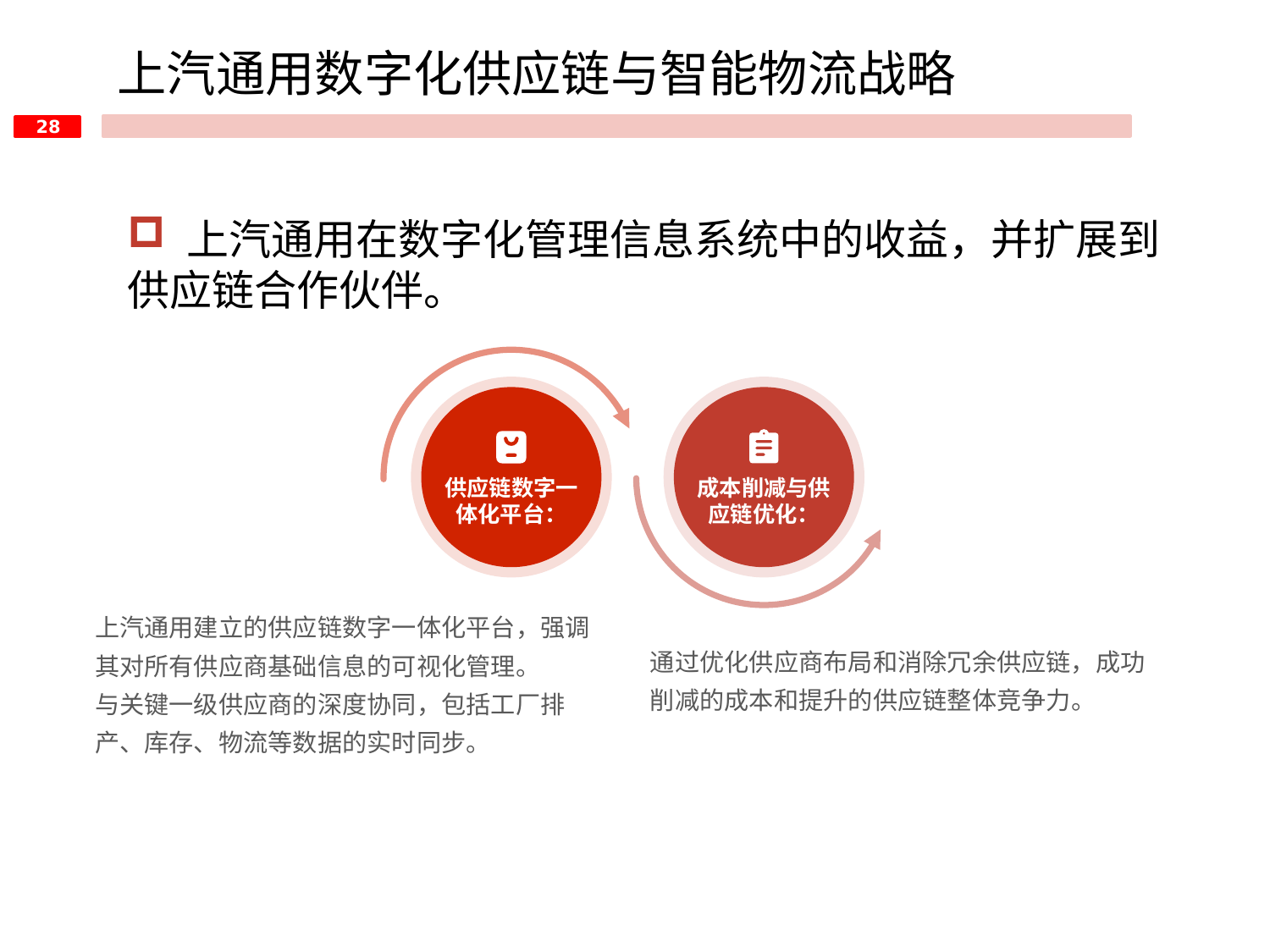

上汽通用数字化供应链与智能物流战略
28
 上汽通用在数字化管理信息系统中的收益，并扩展到供应链合作伙伴。

供应链数字一体化平台：
成本削减与供应链优化：
上汽通用建立的供应链数字一体化平台，强调其对所有供应商基础信息的可视化管理。
与关键一级供应商的深度协同，包括工厂排产、库存、物流等数据的实时同步。
通过优化供应商布局和消除冗余供应链，成功削减的成本和提升的供应链整体竞争力。